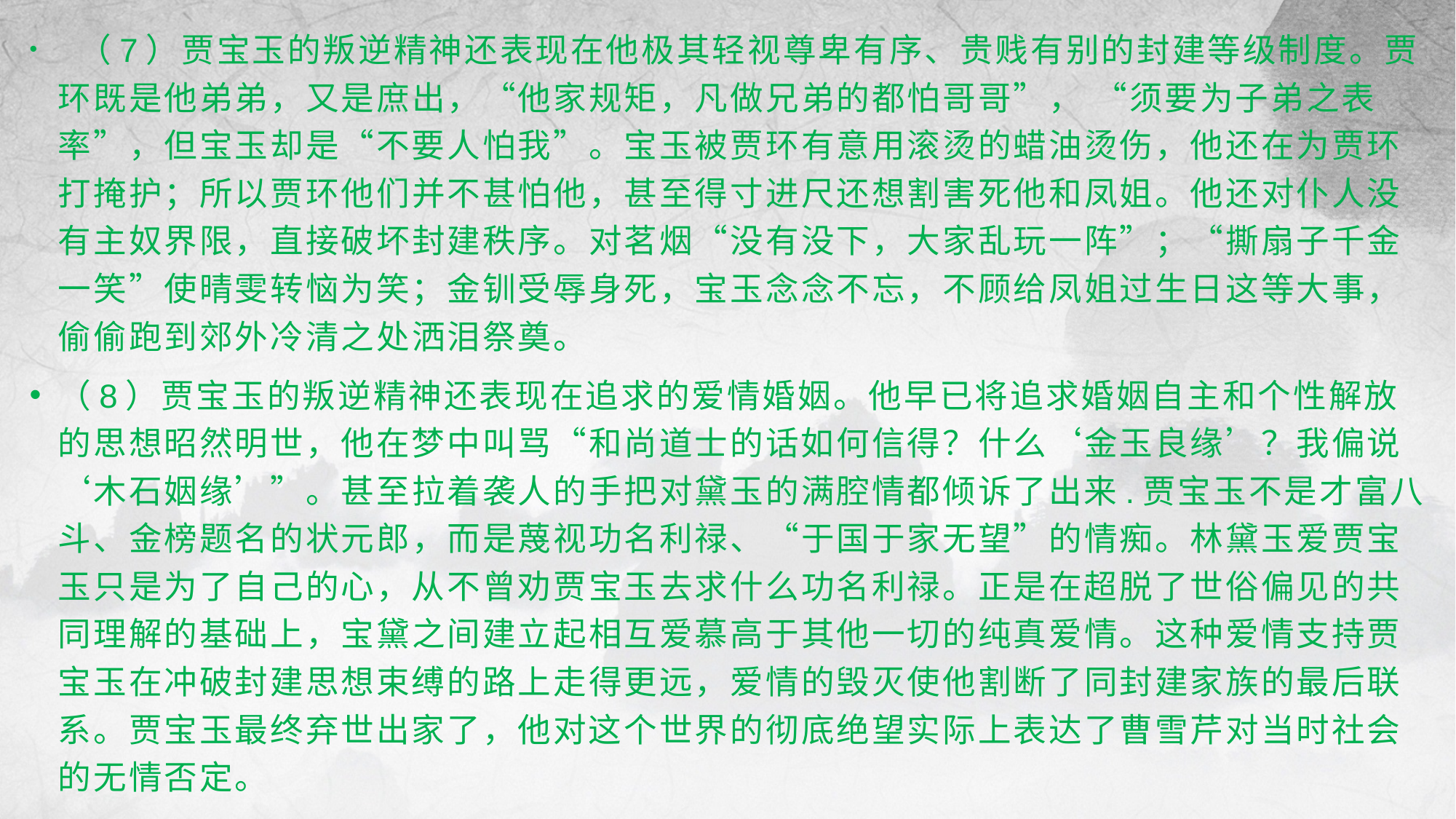

（7）贾宝玉的叛逆精神还表现在他极其轻视尊卑有序、贵贱有别的封建等级制度。贾环既是他弟弟，又是庶出，“他家规矩，凡做兄弟的都怕哥哥”， “须要为子弟之表率”，但宝玉却是“不要人怕我”。宝玉被贾环有意用滚烫的蜡油烫伤，他还在为贾环打掩护；所以贾环他们并不甚怕他，甚至得寸进尺还想割害死他和凤姐。他还对仆人没有主奴界限，直接破坏封建秩序。对茗烟“没有没下，大家乱玩一阵”；“撕扇子千金一笑”使晴雯转恼为笑；金钏受辱身死，宝玉念念不忘，不顾给凤姐过生日这等大事，偷偷跑到郊外冷清之处洒泪祭奠。
（8）贾宝玉的叛逆精神还表现在追求的爱情婚姻。他早已将追求婚姻自主和个性解放的思想昭然明世，他在梦中叫骂“和尚道士的话如何信得？什么‘金玉良缘’？我偏说‘木石姻缘’”。甚至拉着袭人的手把对黛玉的满腔情都倾诉了出来.贾宝玉不是才富八斗、金榜题名的状元郎，而是蔑视功名利禄、“于国于家无望”的情痴。林黛玉爱贾宝玉只是为了自己的心，从不曾劝贾宝玉去求什么功名利禄。正是在超脱了世俗偏见的共同理解的基础上，宝黛之间建立起相互爱慕高于其他一切的纯真爱情。这种爱情支持贾宝玉在冲破封建思想束缚的路上走得更远，爱情的毁灭使他割断了同封建家族的最后联系。贾宝玉最终弃世出家了，他对这个世界的彻底绝望实际上表达了曹雪芹对当时社会的无情否定。